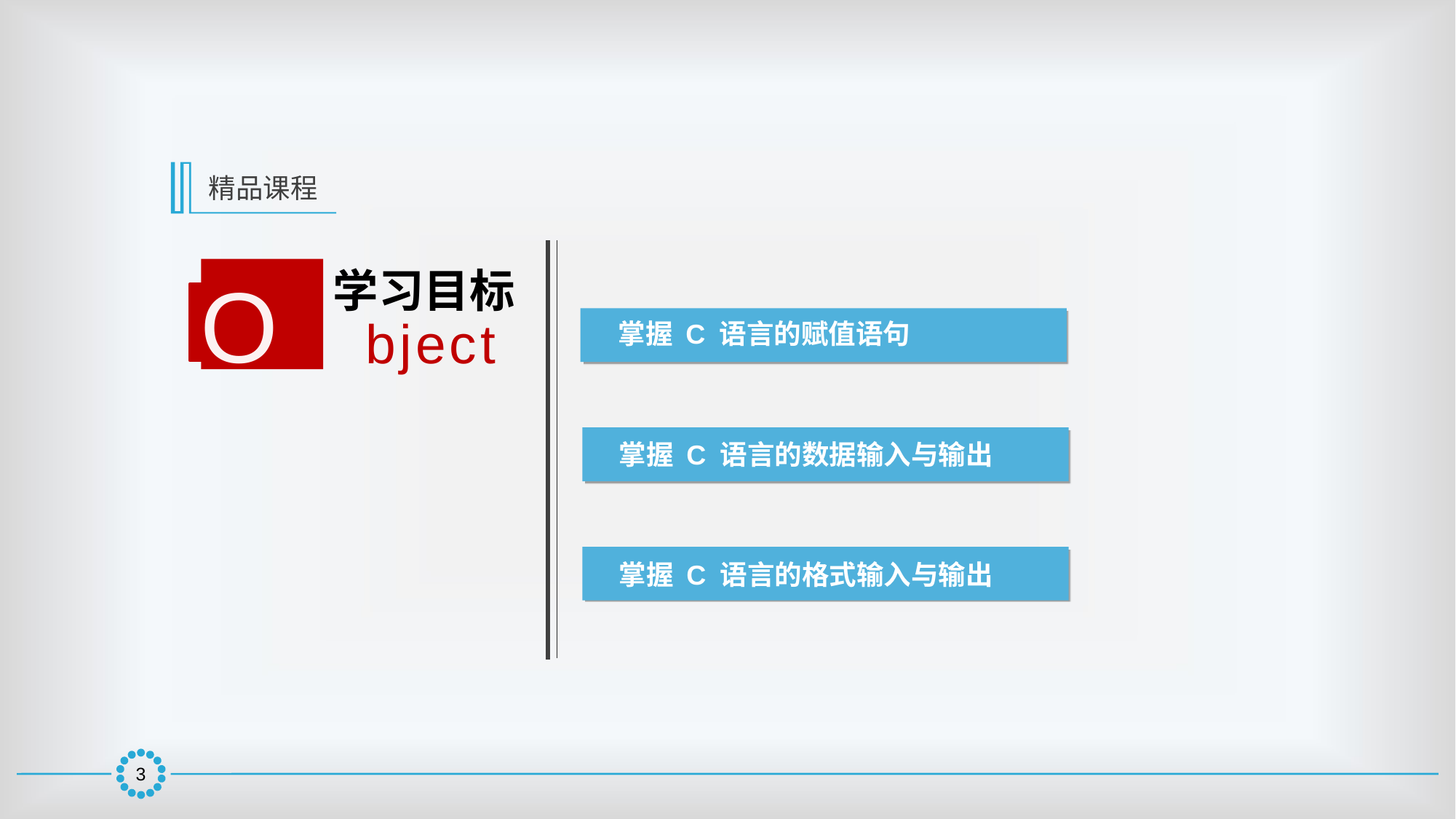

精品课程
学习目标

O

bject

掌握 C 语言的赋值语句

掌握 C 语言的数据输入与输出

掌握 C 语言的格式输入与输出

3